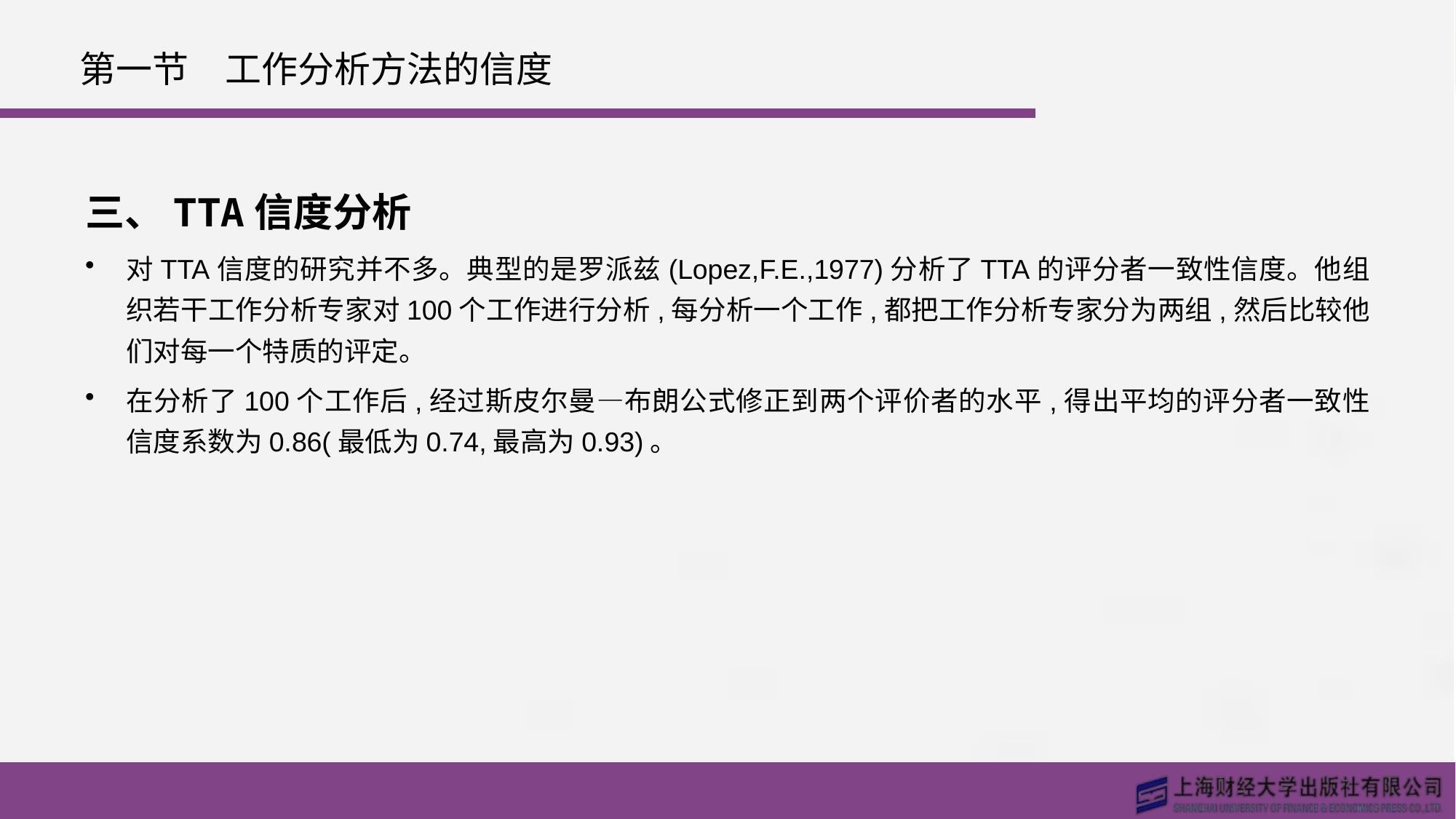

# 第一节　工作分析方法的信度
三、TTA信度分析
对TTA信度的研究并不多。典型的是罗派兹(Lopez,F.E.,1977)分析了TTA的评分者一致性信度。他组织若干工作分析专家对100个工作进行分析,每分析一个工作,都把工作分析专家分为两组,然后比较他们对每一个特质的评定。
在分析了100个工作后,经过斯皮尔曼—布朗公式修正到两个评价者的水平,得出平均的评分者一致性信度系数为0.86(最低为0.74,最高为0.93)。